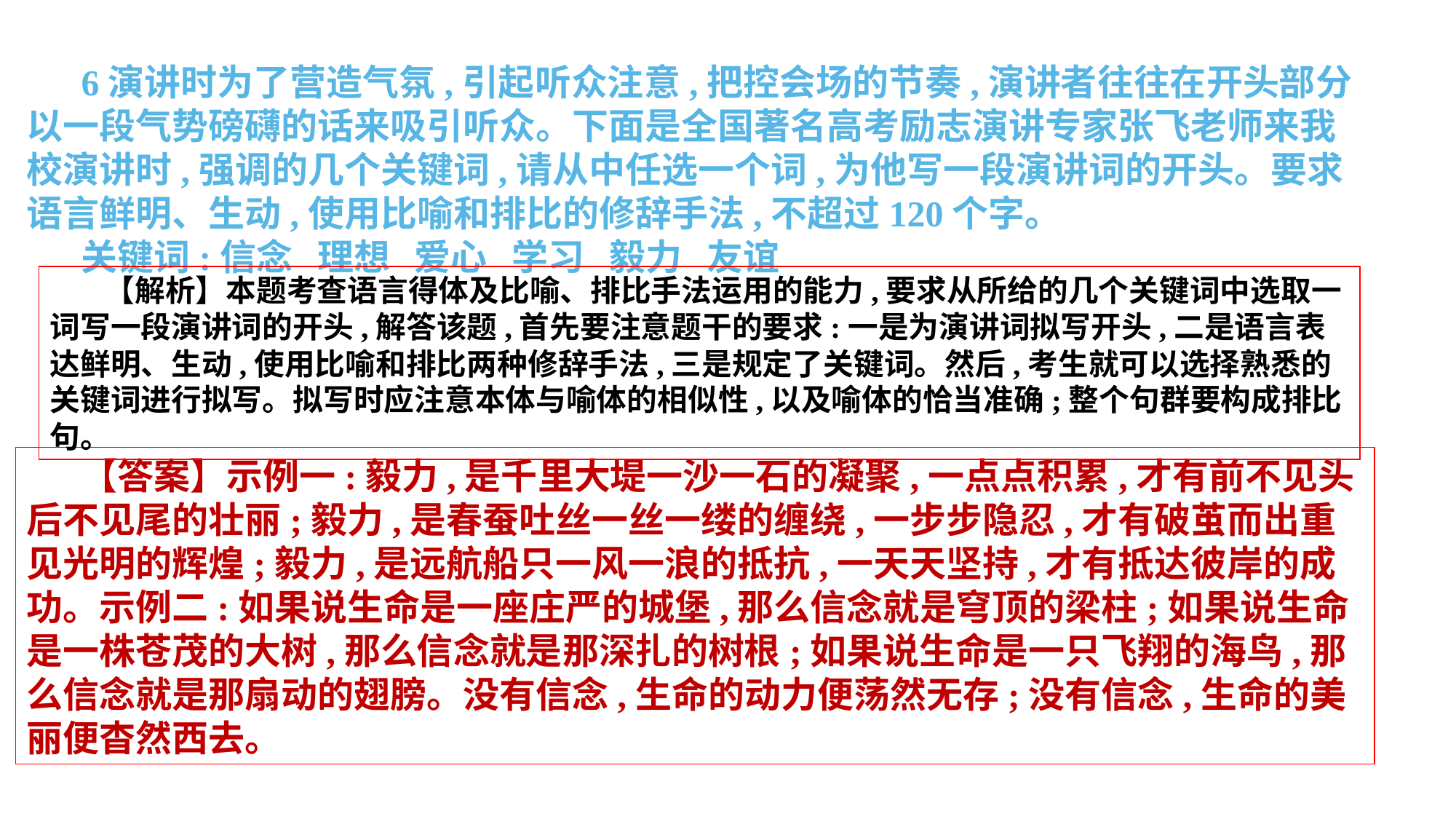

6演讲时为了营造气氛,引起听众注意,把控会场的节奏,演讲者往往在开头部分以一段气势磅礴的话来吸引听众。下面是全国著名高考励志演讲专家张飞老师来我校演讲时,强调的几个关键词,请从中任选一个词,为他写一段演讲词的开头。要求语言鲜明、生动,使用比喻和排比的修辞手法,不超过120个字。
关键词:信念   理想   爱心   学习   毅力   友谊
【解析】本题考查语言得体及比喻、排比手法运用的能力,要求从所给的几个关键词中选取一词写一段演讲词的开头,解答该题,首先要注意题干的要求:一是为演讲词拟写开头,二是语言表达鲜明、生动,使用比喻和排比两种修辞手法,三是规定了关键词。然后,考生就可以选择熟悉的关键词进行拟写。拟写时应注意本体与喻体的相似性,以及喻体的恰当准确;整个句群要构成排比句。
【答案】示例一:毅力,是千里大堤一沙一石的凝聚,一点点积累,才有前不见头后不见尾的壮丽;毅力,是春蚕吐丝一丝一缕的缠绕,一步步隐忍,才有破茧而出重见光明的辉煌;毅力,是远航船只一风一浪的抵抗,一天天坚持,才有抵达彼岸的成功。示例二:如果说生命是一座庄严的城堡,那么信念就是穹顶的梁柱;如果说生命是一株苍茂的大树,那么信念就是那深扎的树根;如果说生命是一只飞翔的海鸟,那么信念就是那扇动的翅膀。没有信念,生命的动力便荡然无存;没有信念,生命的美丽便杳然西去。